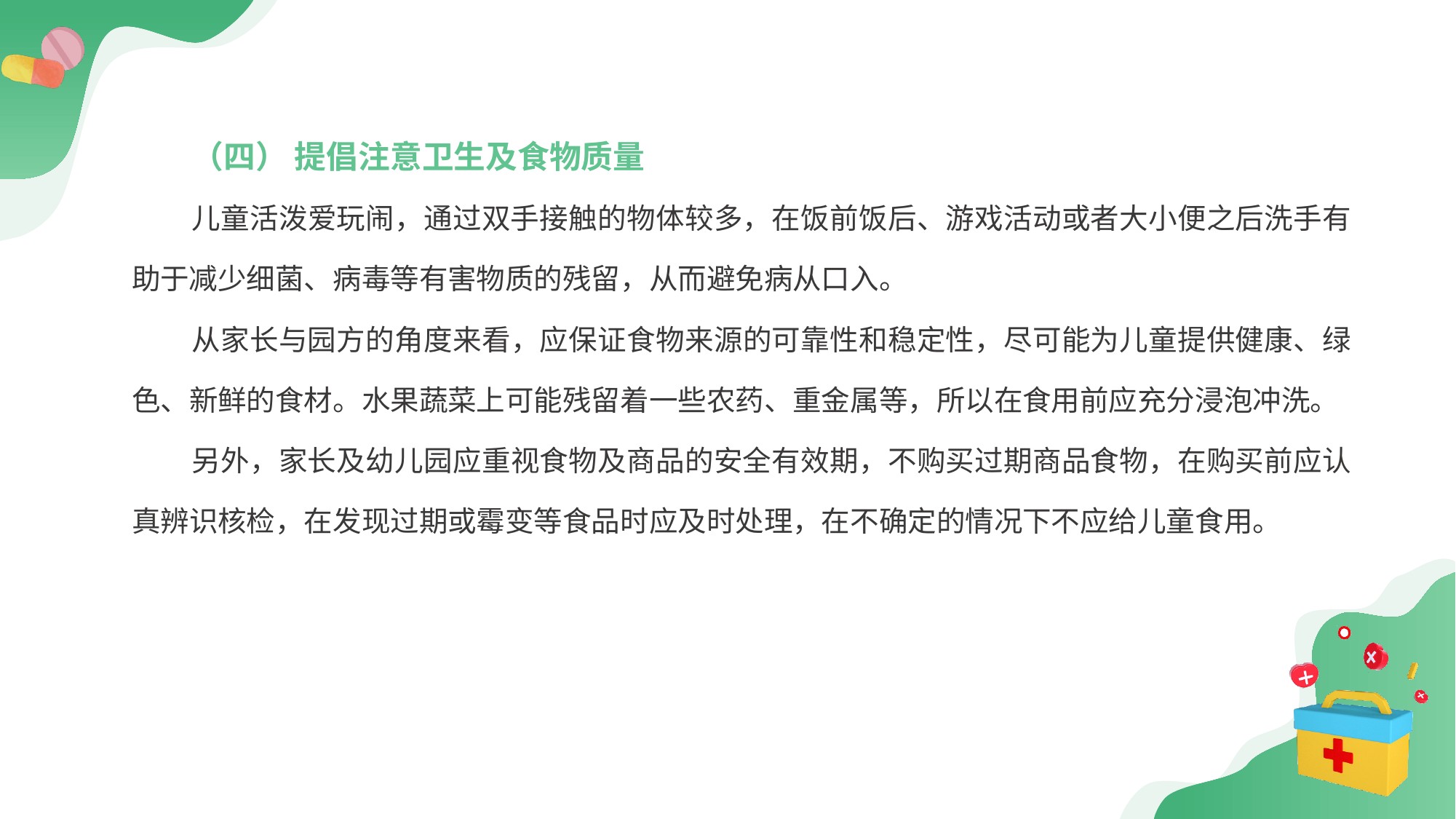

（四） 提倡注意卫生及食物质量
儿童活泼爱玩闹，通过双手接触的物体较多，在饭前饭后、游戏活动或者大小便之后洗手有助于减少细菌、病毒等有害物质的残留，从而避免病从口入。
从家长与园方的角度来看，应保证食物来源的可靠性和稳定性，尽可能为儿童提供健康、绿色、新鲜的食材。水果蔬菜上可能残留着一些农药、重金属等，所以在食用前应充分浸泡冲洗。
另外，家长及幼儿园应重视食物及商品的安全有效期，不购买过期商品食物，在购买前应认真辨识核检，在发现过期或霉变等食品时应及时处理，在不确定的情况下不应给儿童食用。